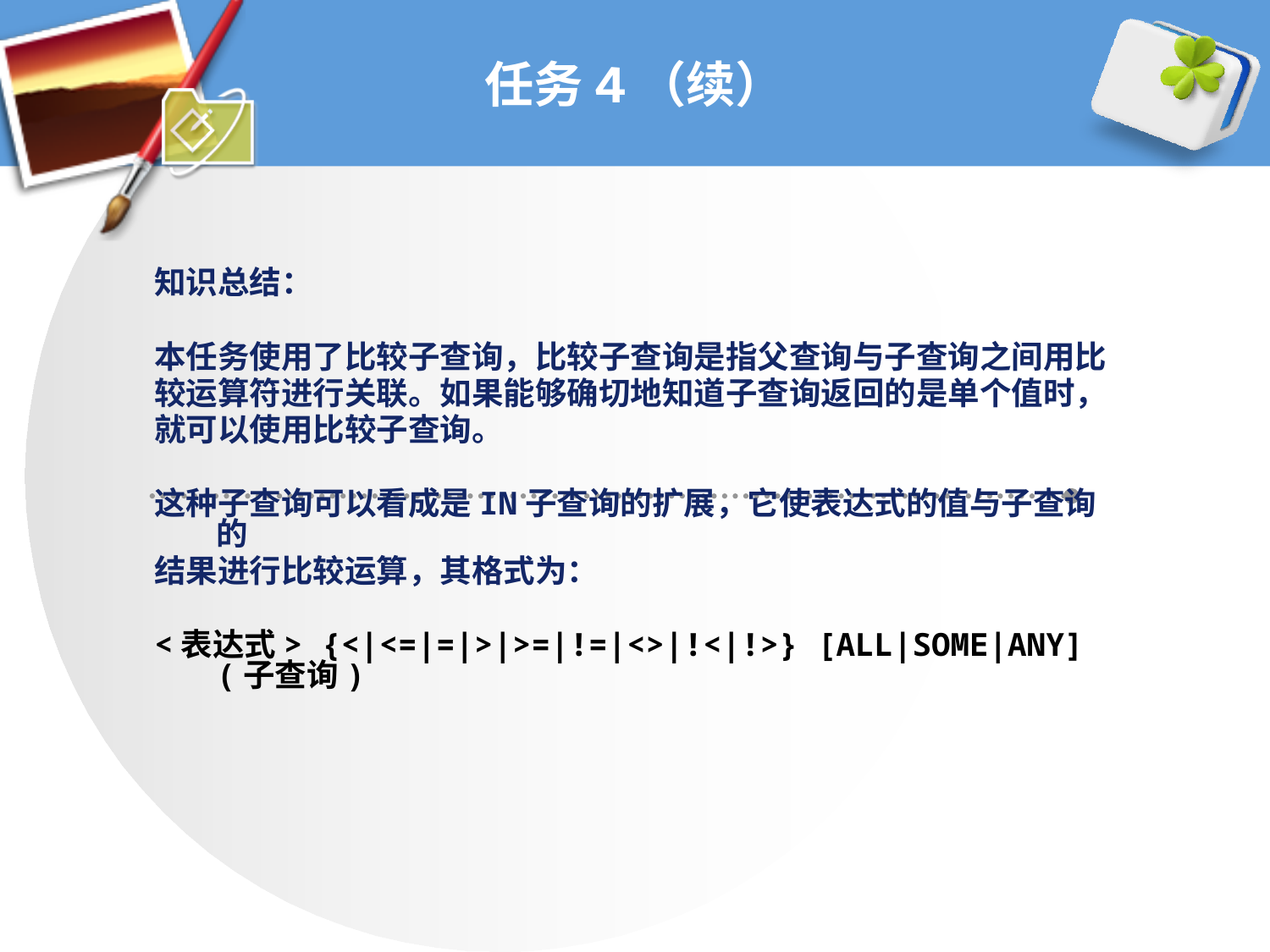

# 任务4（续）
知识总结：

本任务使用了比较子查询，比较子查询是指父查询与子查询之间用比
较运算符进行关联。如果能够确切地知道子查询返回的是单个值时，
就可以使用比较子查询。

这种子查询可以看成是IN子查询的扩展，它使表达式的值与子查询的
结果进行比较运算，其格式为：

<表达式> {<|<=|=|>|>=|!=|<>|!<|!>} [ALL|SOME|ANY] (子查询)